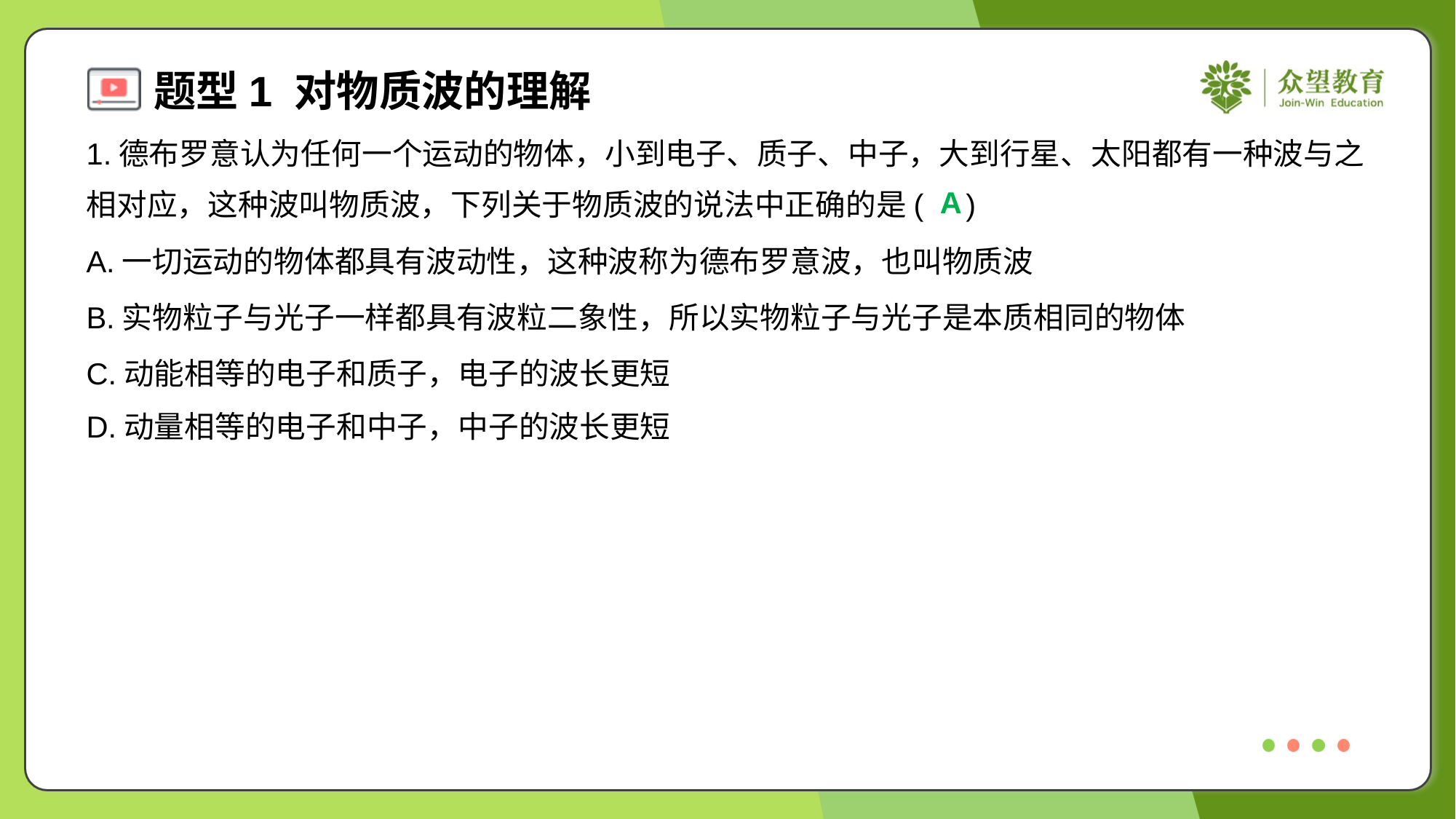

1.德布罗意认为任何一个运动的物体，小到电子、质子、中子，大到行星、太阳都有一种波与之
相对应，这种波叫物质波，下列关于物质波的说法中正确的是(     )
A
A.一切运动的物体都具有波动性，这种波称为德布罗意波，也叫物质波
B.实物粒子与光子一样都具有波粒二象性，所以实物粒子与光子是本质相同的物体
C.动能相等的电子和质子，电子的波长更短
D.动量相等的电子和中子，中子的波长更短